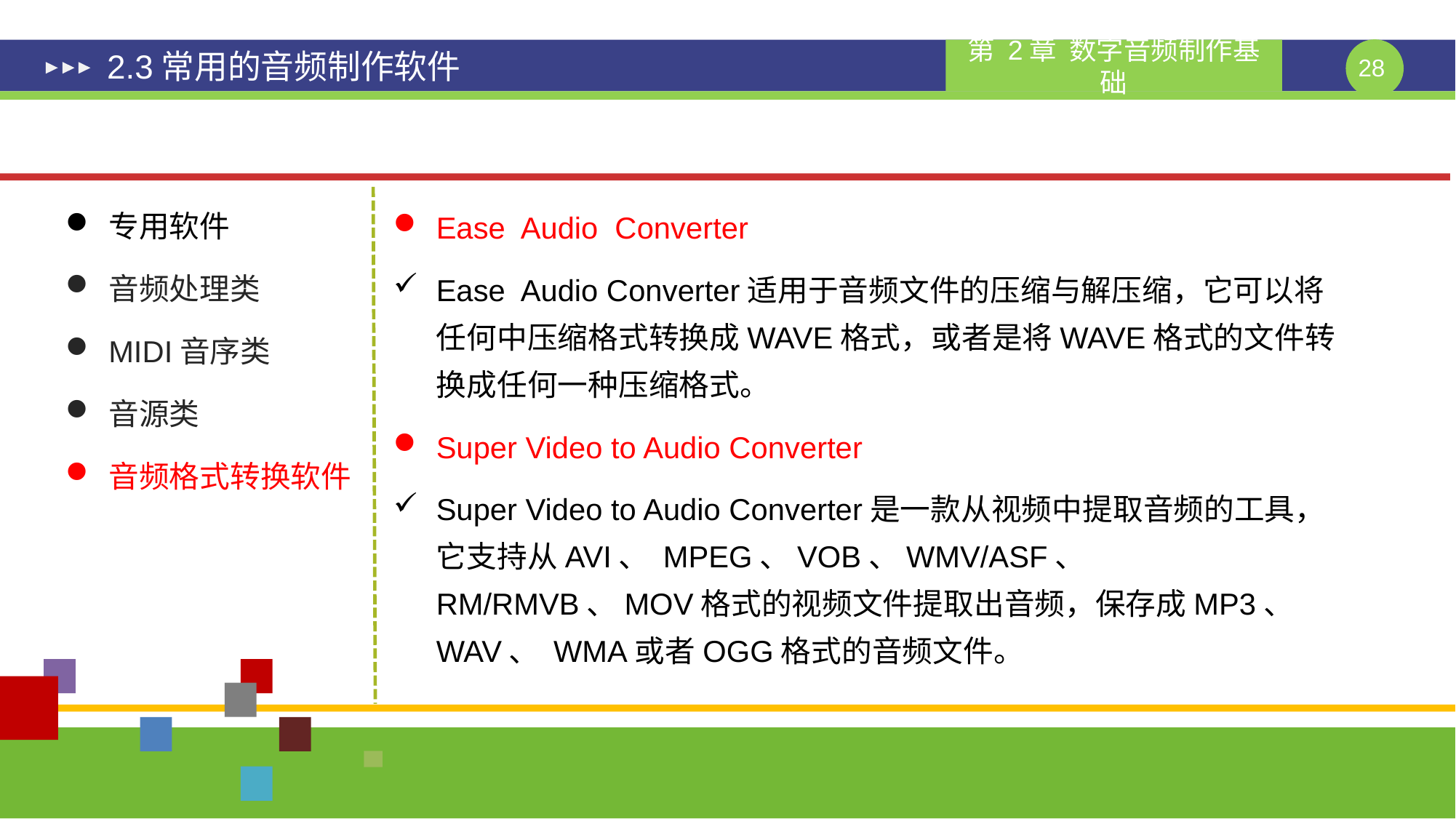

# 2.3常用的音频制作软件

专用软件
音频处理类
MIDI音序类
音源类
音频格式转换软件
Ease  Audio  Converter
Ease  Audio Converter适用于音频文件的压缩与解压缩，它可以将任何中压缩格式转换成WAVE格式，或者是将WAVE格式的文件转换成任何一种压缩格式。
Super Video to Audio Converter
Super Video to Audio Converter是一款从视频中提取音频的工具，它支持从AVI、 MPEG、VOB、WMV/ASF、 RM/RMVB、MOV格式的视频文件提取出音频，保存成MP3、 WAV、 WMA或者OGG格式的音频文件。